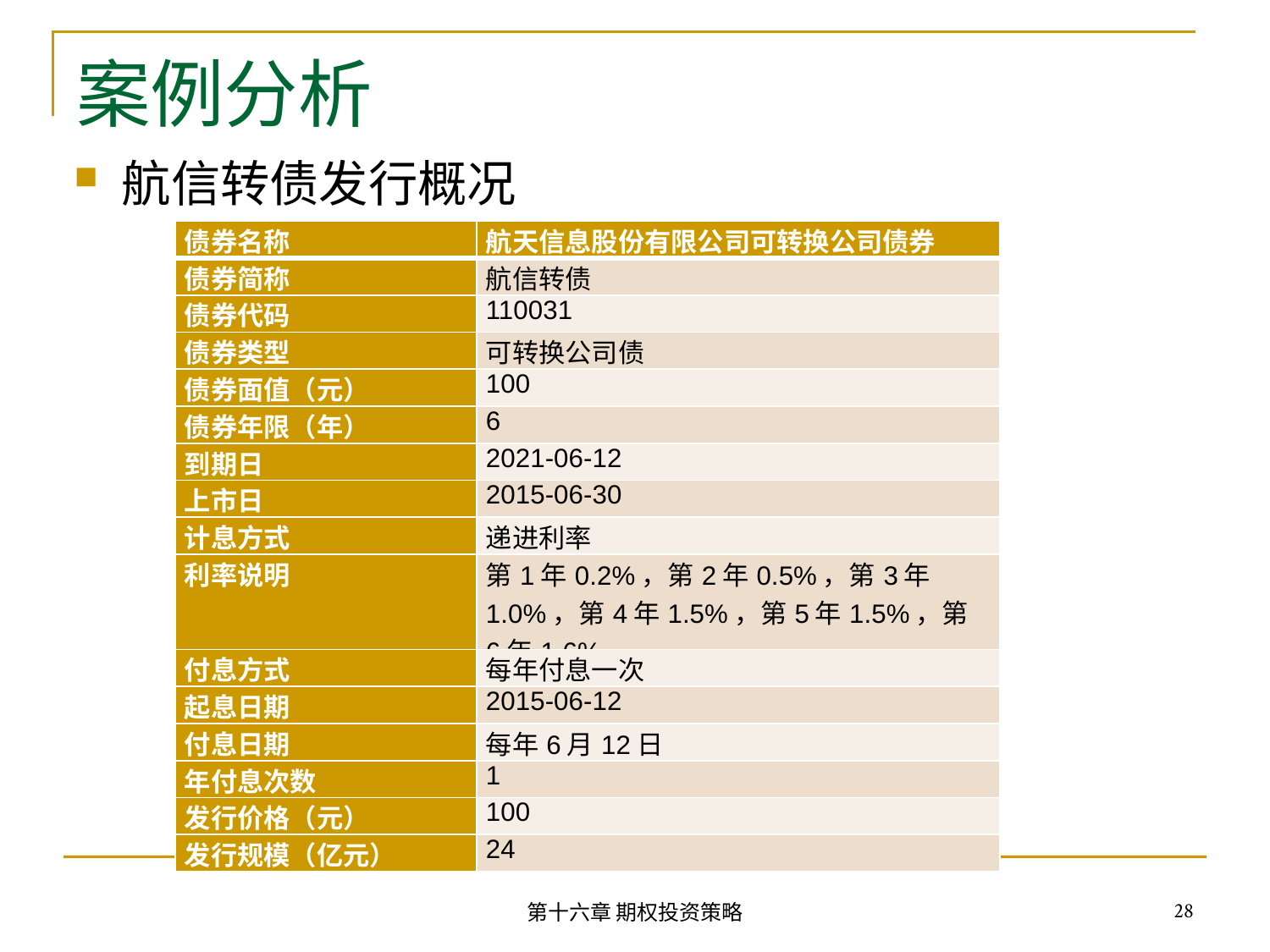

# 案例分析

航信转债发行概况

| 债券名称 | 航天信息股份有限公司可转换公司债券 |
| --- | --- |
| 债券简称 | 航信转债 |
| 债券代码 | 110031 |
| 债券类型 | 可转换公司债 |
| 债券面值（元） | 100 |
| 债券年限（年） | 6 |
| 到期日 | 2021-06-12 |
| 上市日 | 2015-06-30 |
| 计息方式 | 递进利率 |
| 利率说明 | 第1年0.2%，第2年0.5%，第3年1.0%，第4年1.5%，第5年1.5%，第6年1.6% |
| 付息方式 | 每年付息一次 |
| 起息日期 | 2015-06-12 |
| 付息日期 | 每年6月12日 |
| 年付息次数 | 1 |
| 发行价格（元） | 100 |
| 发行规模（亿元） | 24 |
28
第十六章 期权投资策略